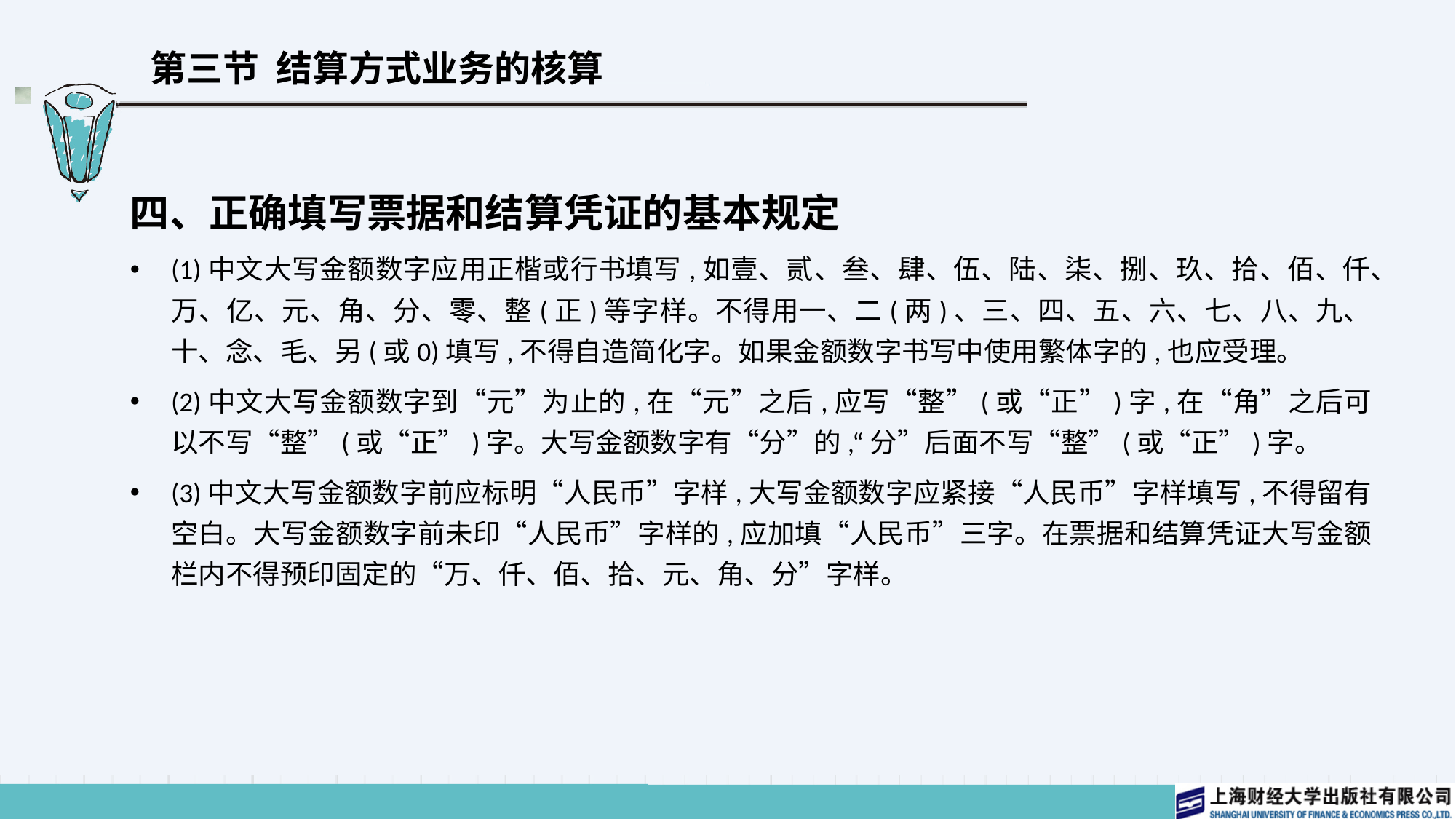

# 第三节  结算方式业务的核算
四、正确填写票据和结算凭证的基本规定
(1)中文大写金额数字应用正楷或行书填写,如壹、贰、叁、肆、伍、陆、柒、捌、玖、拾、佰、仟、万、亿、元、角、分、零、整(正)等字样。不得用一、二(两)、三、四、五、六、七、八、九、十、念、毛、另(或0)填写,不得自造简化字。如果金额数字书写中使用繁体字的,也应受理。
(2)中文大写金额数字到“元”为止的,在“元”之后,应写“整”(或“正”)字,在“角”之后可以不写“整”(或“正”)字。大写金额数字有“分”的,“分”后面不写“整”(或“正”)字。
(3)中文大写金额数字前应标明“人民币”字样,大写金额数字应紧接“人民币”字样填写,不得留有空白。大写金额数字前未印“人民币”字样的,应加填“人民币”三字。在票据和结算凭证大写金额栏内不得预印固定的“万、仟、佰、拾、元、角、分”字样。